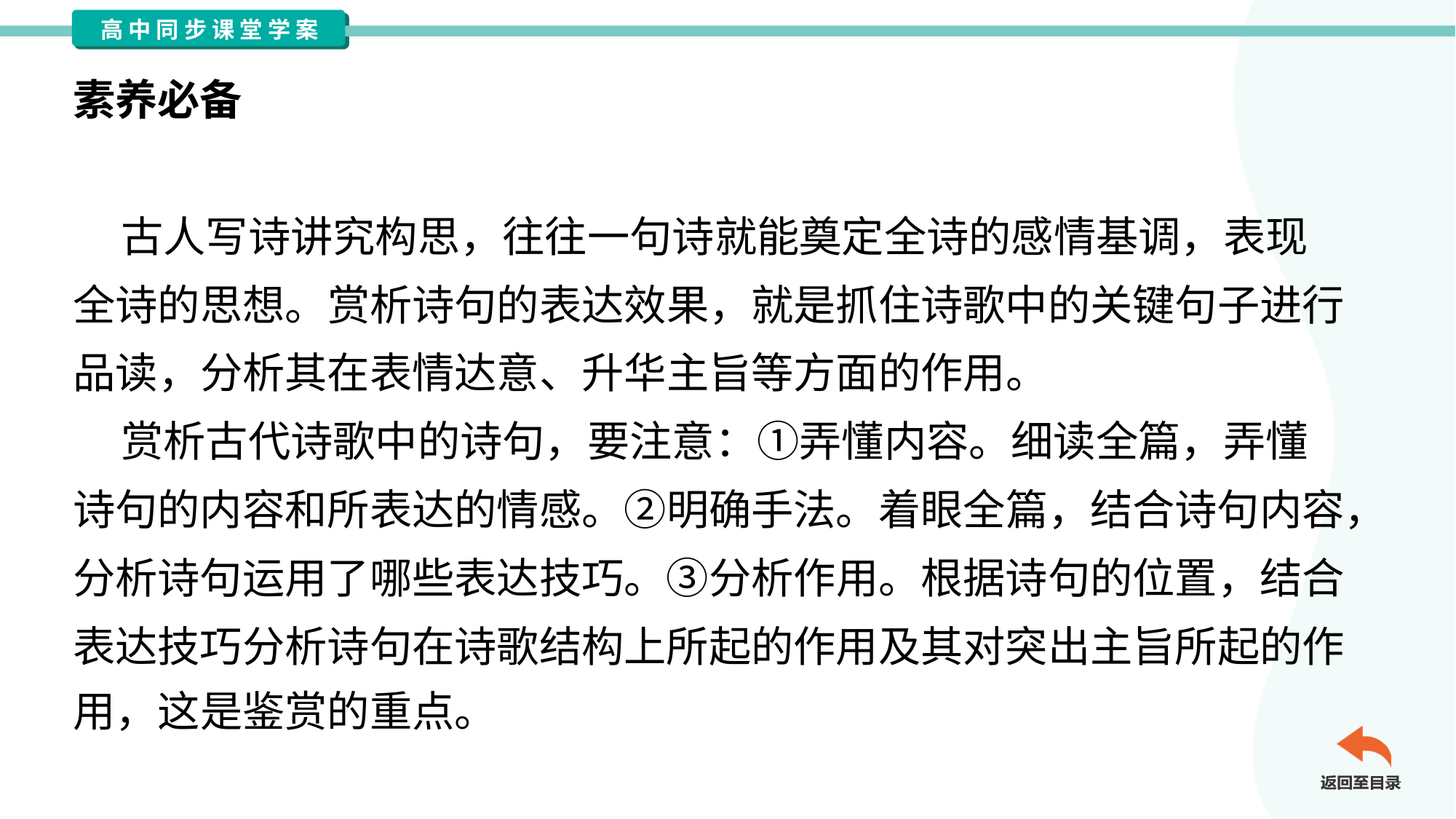

素养必备
赏析古代诗歌中的诗句
    古人写诗讲究构思，往往一句诗就能奠定全诗的感情基调，表现
全诗的思想。赏析诗句的表达效果，就是抓住诗歌中的关键句子进行
品读，分析其在表情达意、升华主旨等方面的作用。
    赏析古代诗歌中的诗句，要注意：①弄懂内容。细读全篇，弄懂
诗句的内容和所表达的情感。②明确手法。着眼全篇，结合诗句内容，
分析诗句运用了哪些表达技巧。③分析作用。根据诗句的位置，结合
表达技巧分析诗句在诗歌结构上所起的作用及其对突出主旨所起的作
用，这是鉴赏的重点。#2.1.2